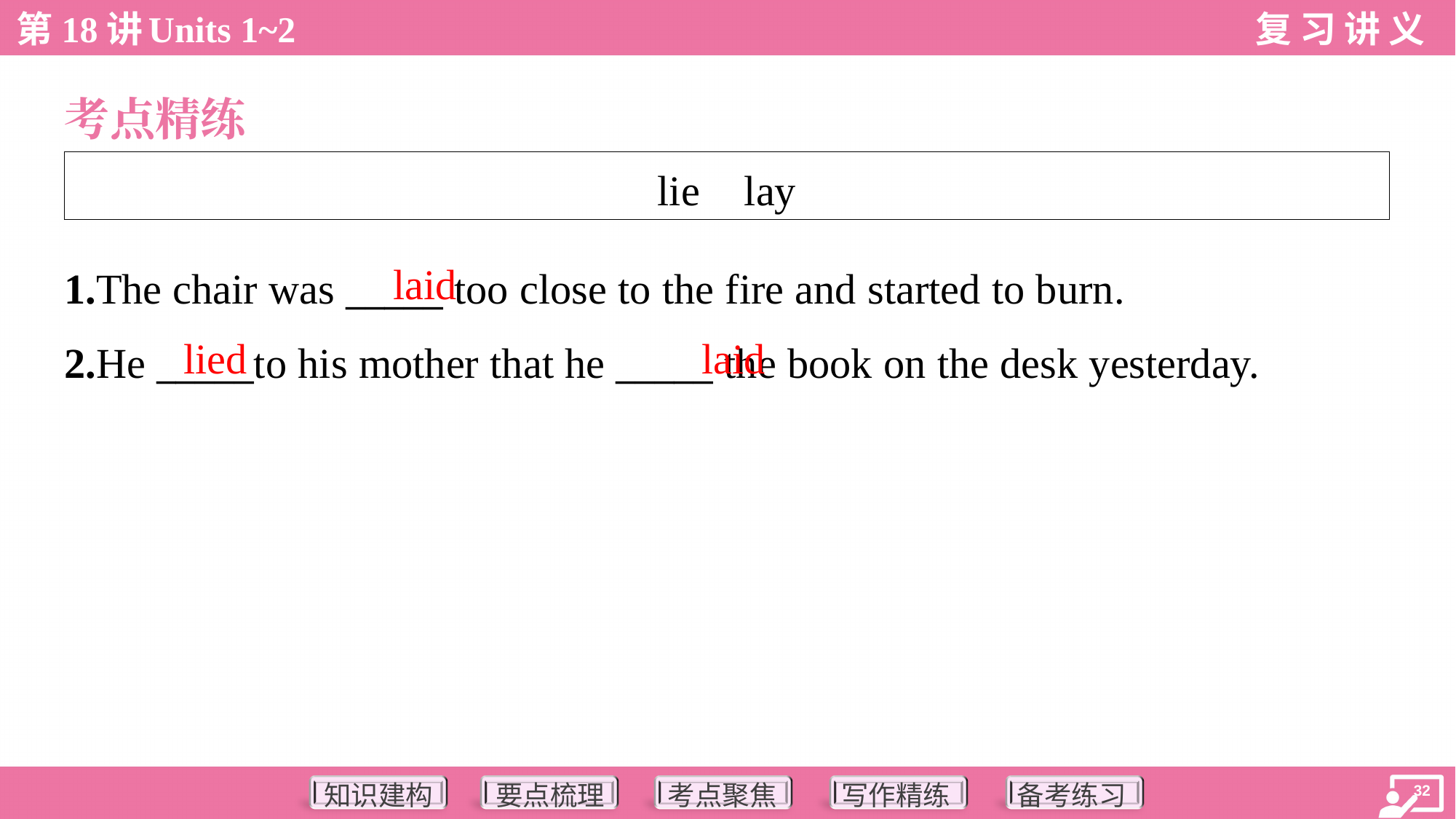

考点精练
| lie lay |
| --- |
laid
1.The chair was _____ too close to the fire and started to burn.
2.He _____to his mother that he _____ the book on the desk yesterday.
lied
laid